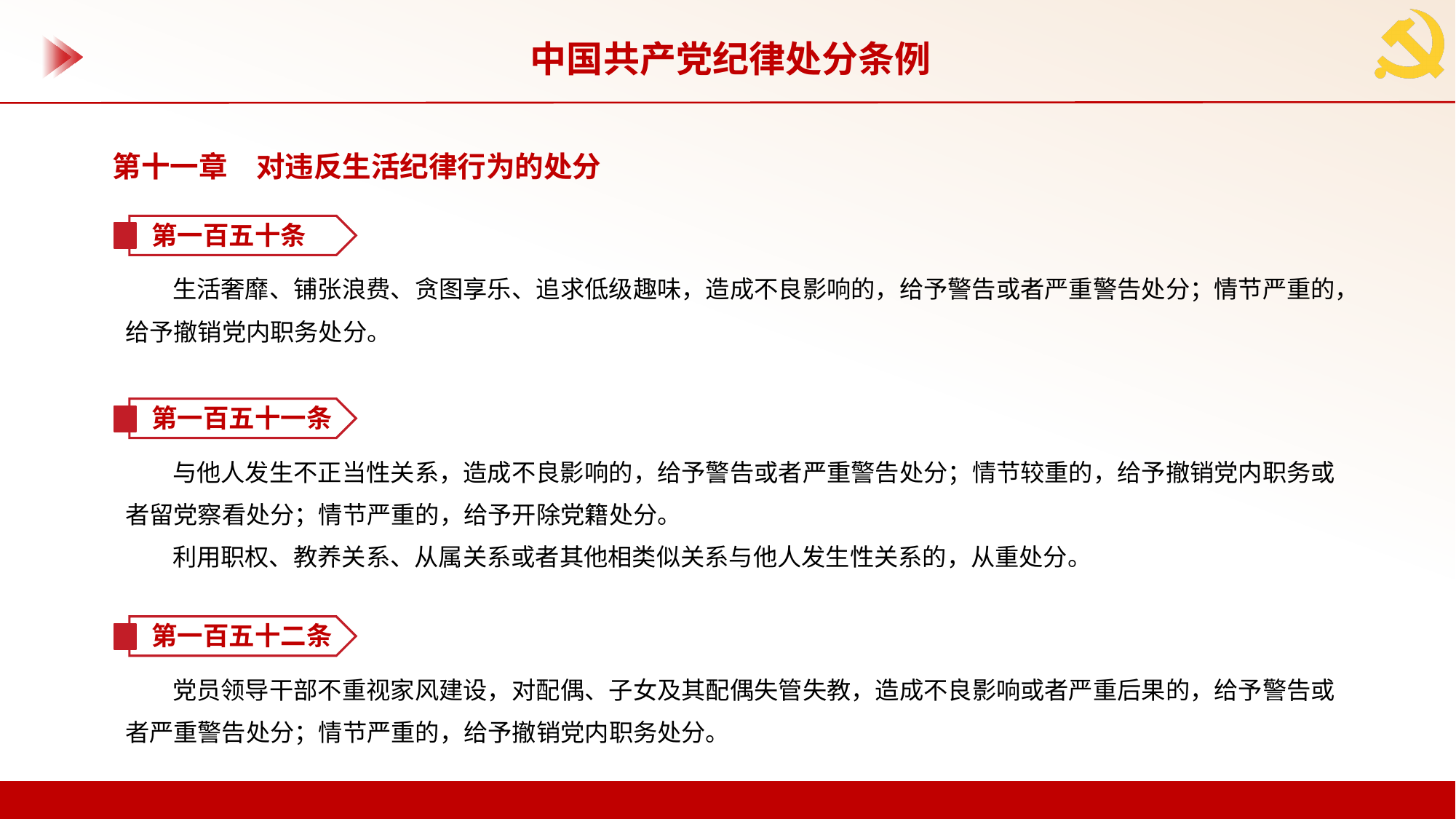

中国共产党纪律处分条例
第十一章　对违反生活纪律行为的处分
第一百五十条

生活奢靡、铺张浪费、贪图享乐、追求低级趣味，造成不良影响的，给予警告或者严重警告处分；情节严重的，给予撤销党内职务处分。
第一百五十一条

与他人发生不正当性关系，造成不良影响的，给予警告或者严重警告处分；情节较重的，给予撤销党内职务或者留党察看处分；情节严重的，给予开除党籍处分。
利用职权、教养关系、从属关系或者其他相类似关系与他人发生性关系的，从重处分。
第一百五十二条

党员领导干部不重视家风建设，对配偶、子女及其配偶失管失教，造成不良影响或者严重后果的，给予警告或者严重警告处分；情节严重的，给予撤销党内职务处分。